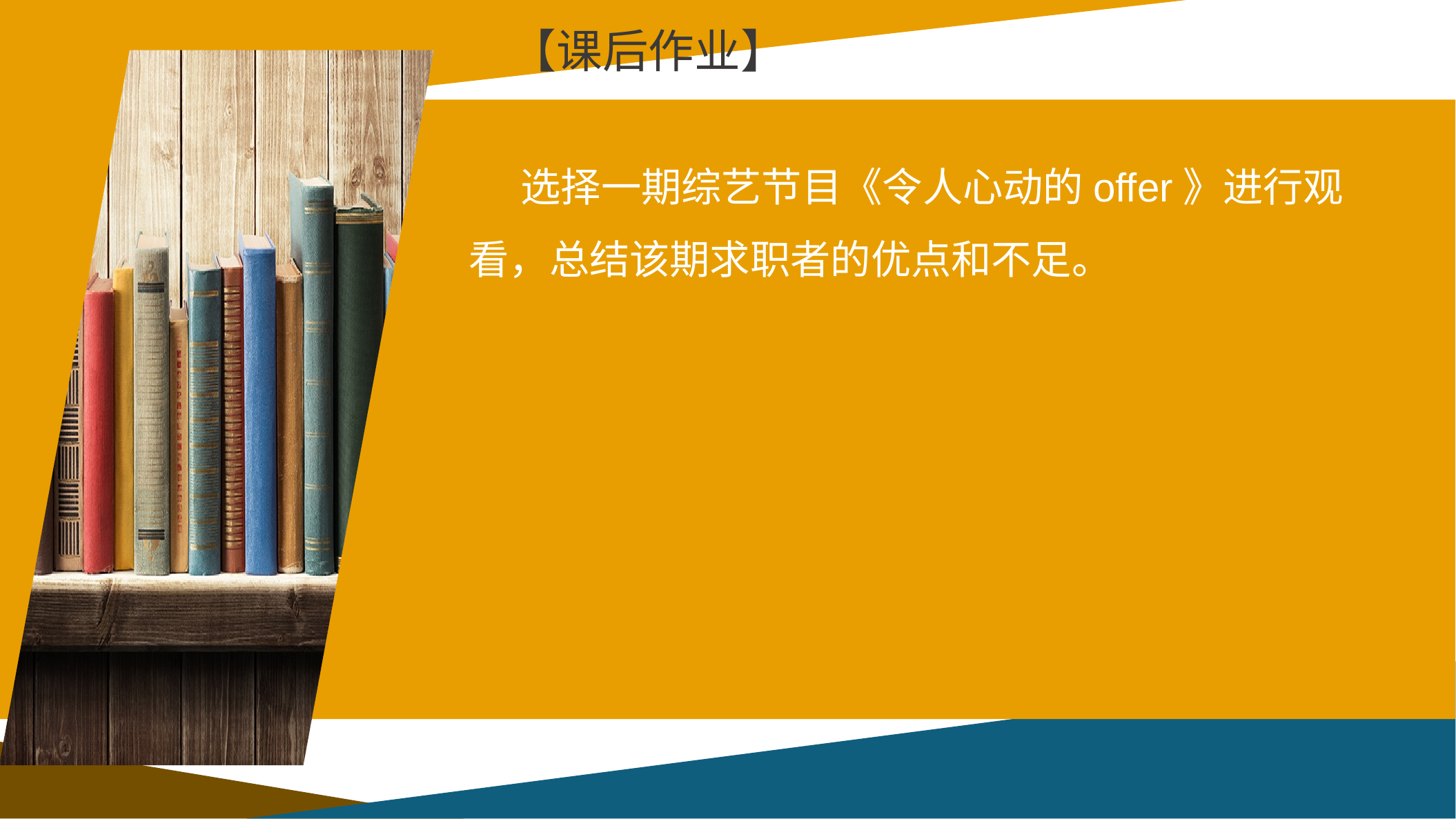

【课后作业】

选择一期综艺节目《令人心动的offer》进行观看，总结该期求职者的优点和不足。